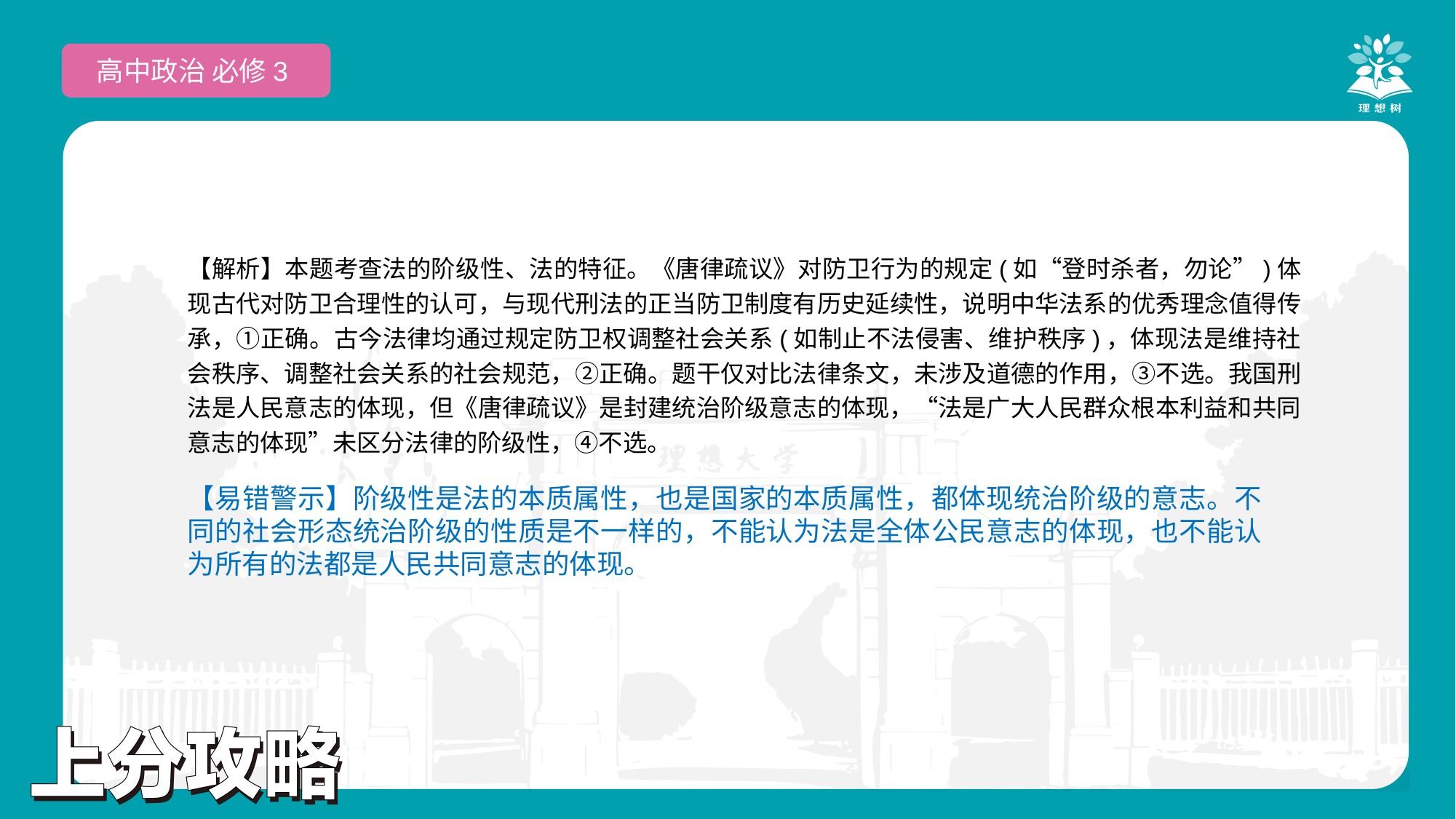

高中政治 必修3
【解析】本题考查法的阶级性、法的特征。《唐律疏议》对防卫行为的规定(如“登时杀者，勿论”)体现古代对防卫合理性的认可，与现代刑法的正当防卫制度有历史延续性，说明中华法系的优秀理念值得传承，①正确。古今法律均通过规定防卫权调整社会关系(如制止不法侵害、维护秩序)，体现法是维持社会秩序、调整社会关系的社会规范，②正确。题干仅对比法律条文，未涉及道德的作用，③不选。我国刑法是人民意志的体现，但《唐律疏议》是封建统治阶级意志的体现，“法是广大人民群众根本利益和共同意志的体现”未区分法律的阶级性，④不选。
【易错警示】阶级性是法的本质属性，也是国家的本质属性，都体现统治阶级的意志。不同的社会形态统治阶级的性质是不一样的，不能认为法是全体公民意志的体现，也不能认为所有的法都是人民共同意志的体现。